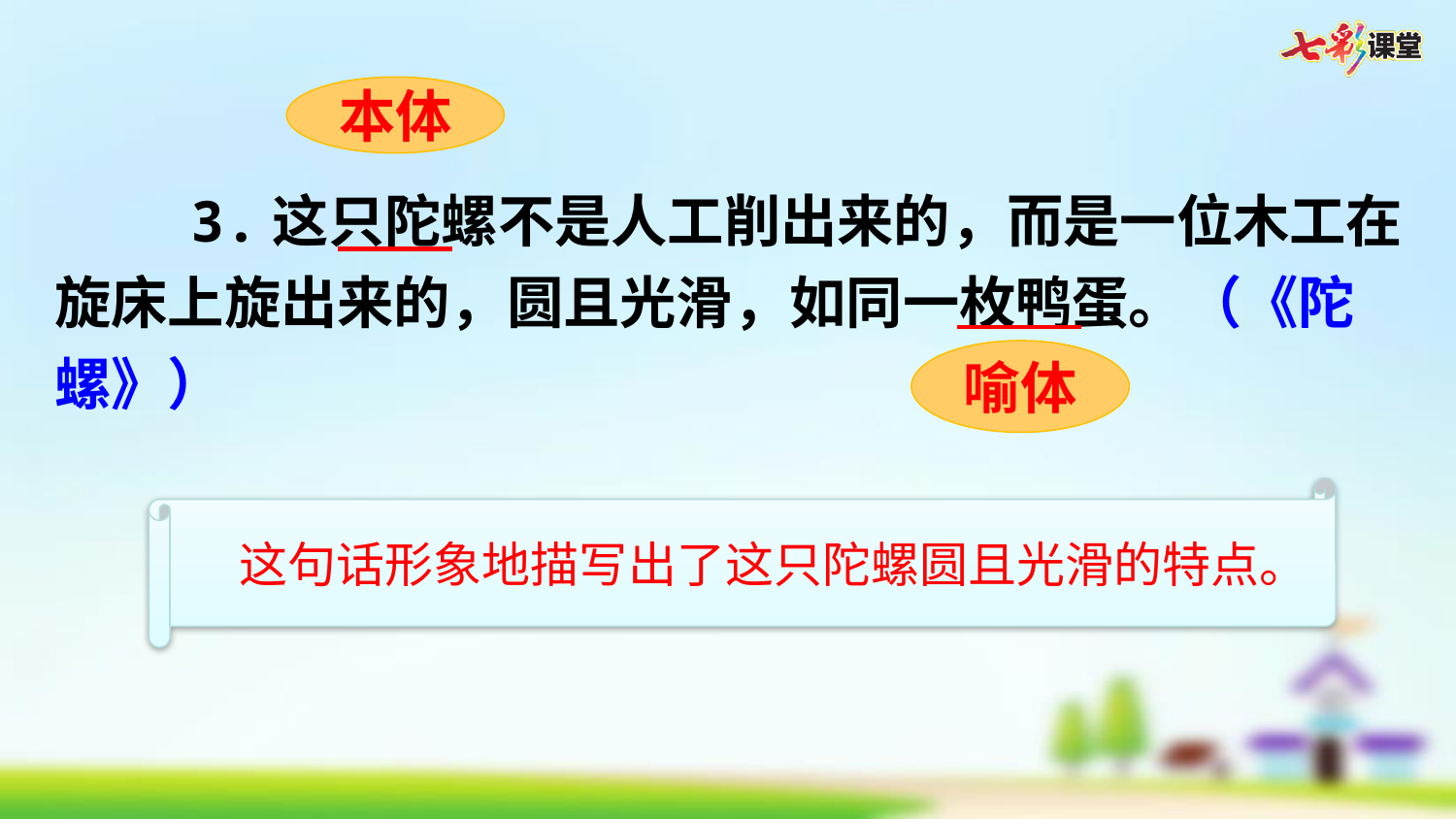

本体
    3.这只陀螺不是人工削出来的，而是一位木工在旋床上旋出来的，圆且光滑，如同一枚鸭蛋。（《陀螺》）
喻体
    这句话形象地描写出了这只陀螺圆且光滑的特点。